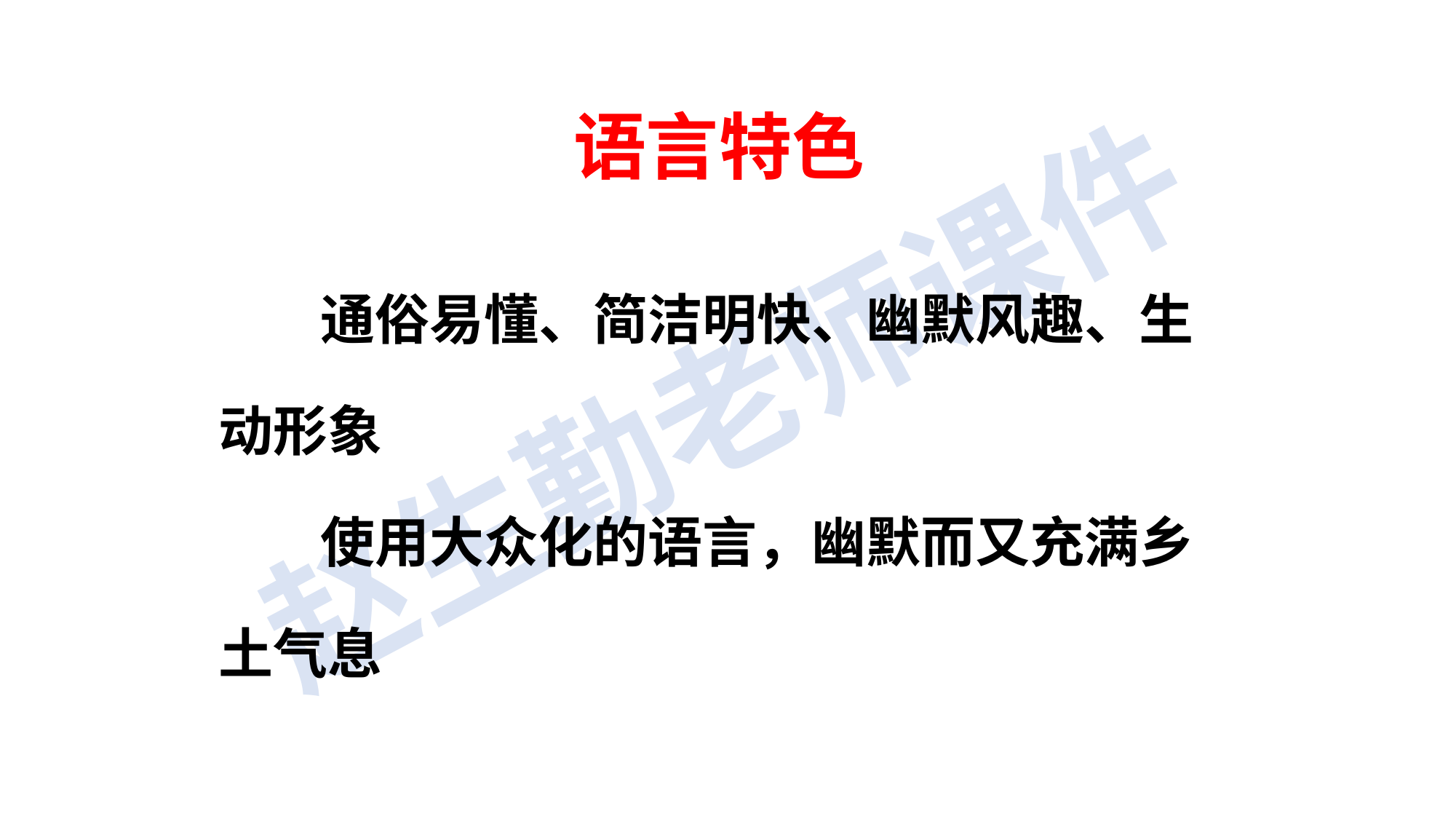

语言特色
   通俗易懂、简洁明快、幽默风趣、生动形象
   使用大众化的语言，幽默而又充满乡土气息